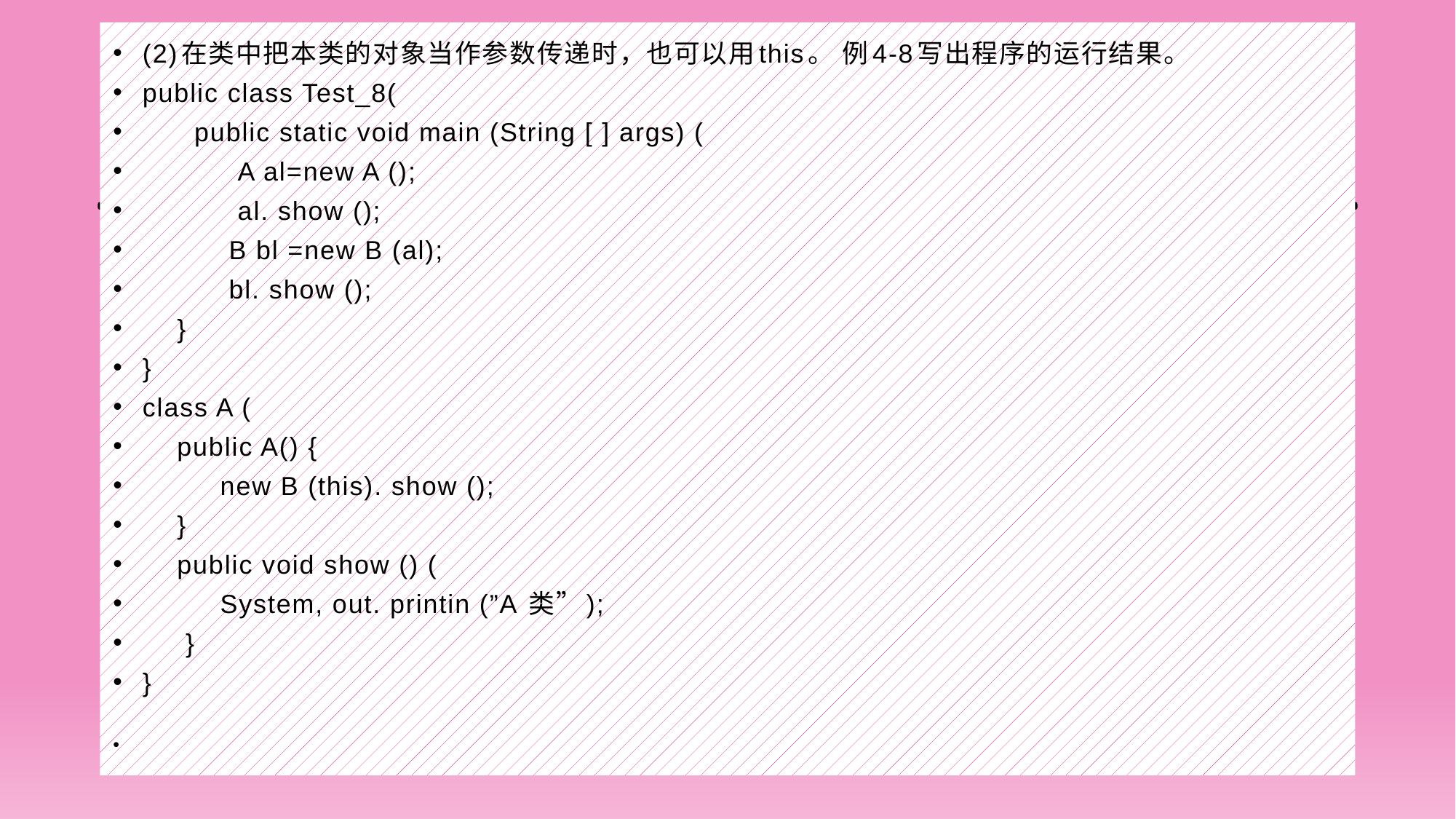

(2)在类中把本类的对象当作参数传递时，也可以用this。 例4-8写出程序的运行结果。
public class Test_8(
      public static void main (String [ ] args) (
           A al=new A ();
           al. show ();
          B bl =new B (al);
          bl. show ();
    }
}
class A (
    public A() {
         new B (this). show ();
    }
    public void show () (
         System, out. printin (”A 类”);
     }
}

#